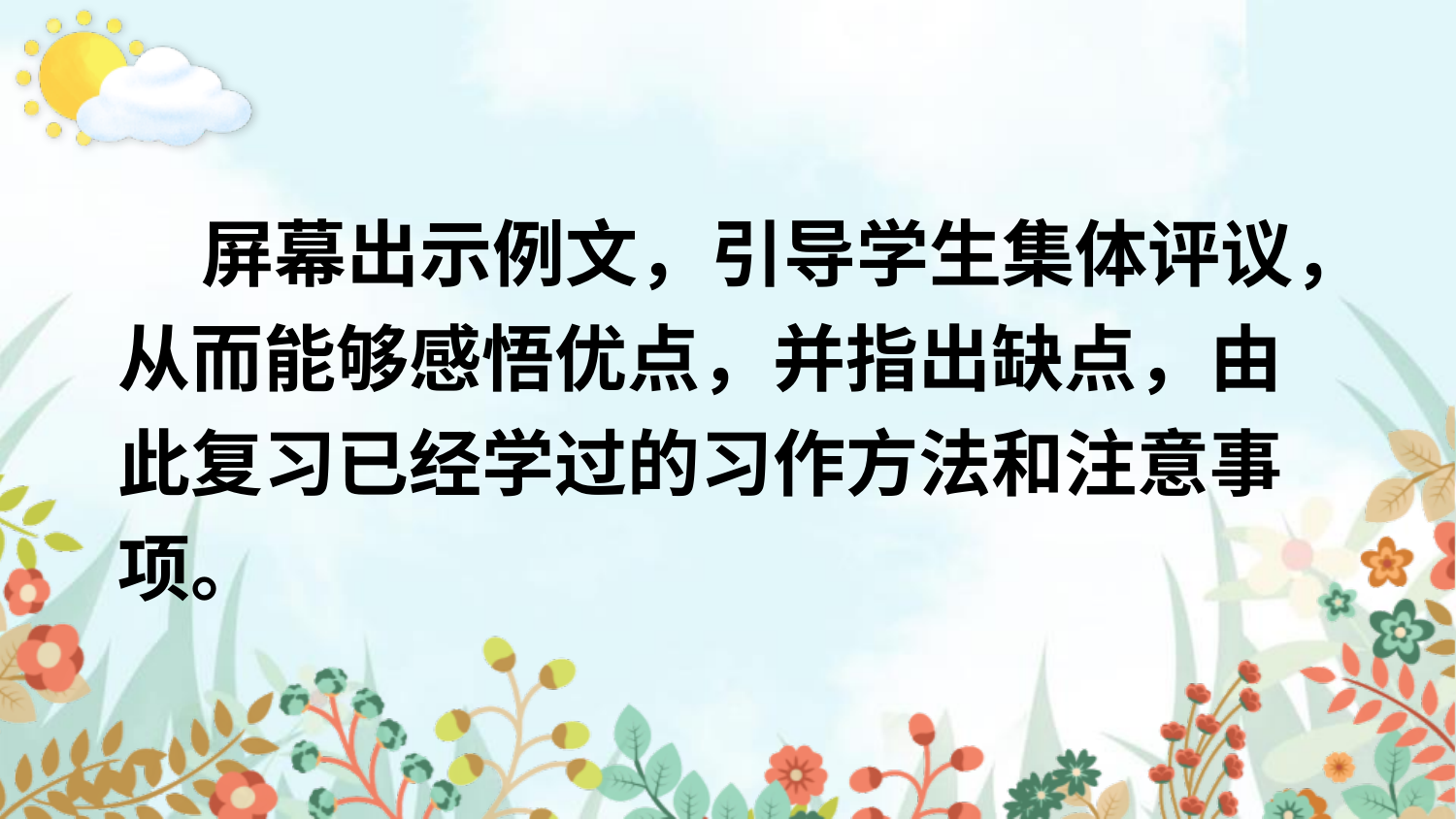

屏幕出示例文，引导学生集体评议，从而能够感悟优点，并指出缺点，由此复习已经学过的习作方法和注意事项。